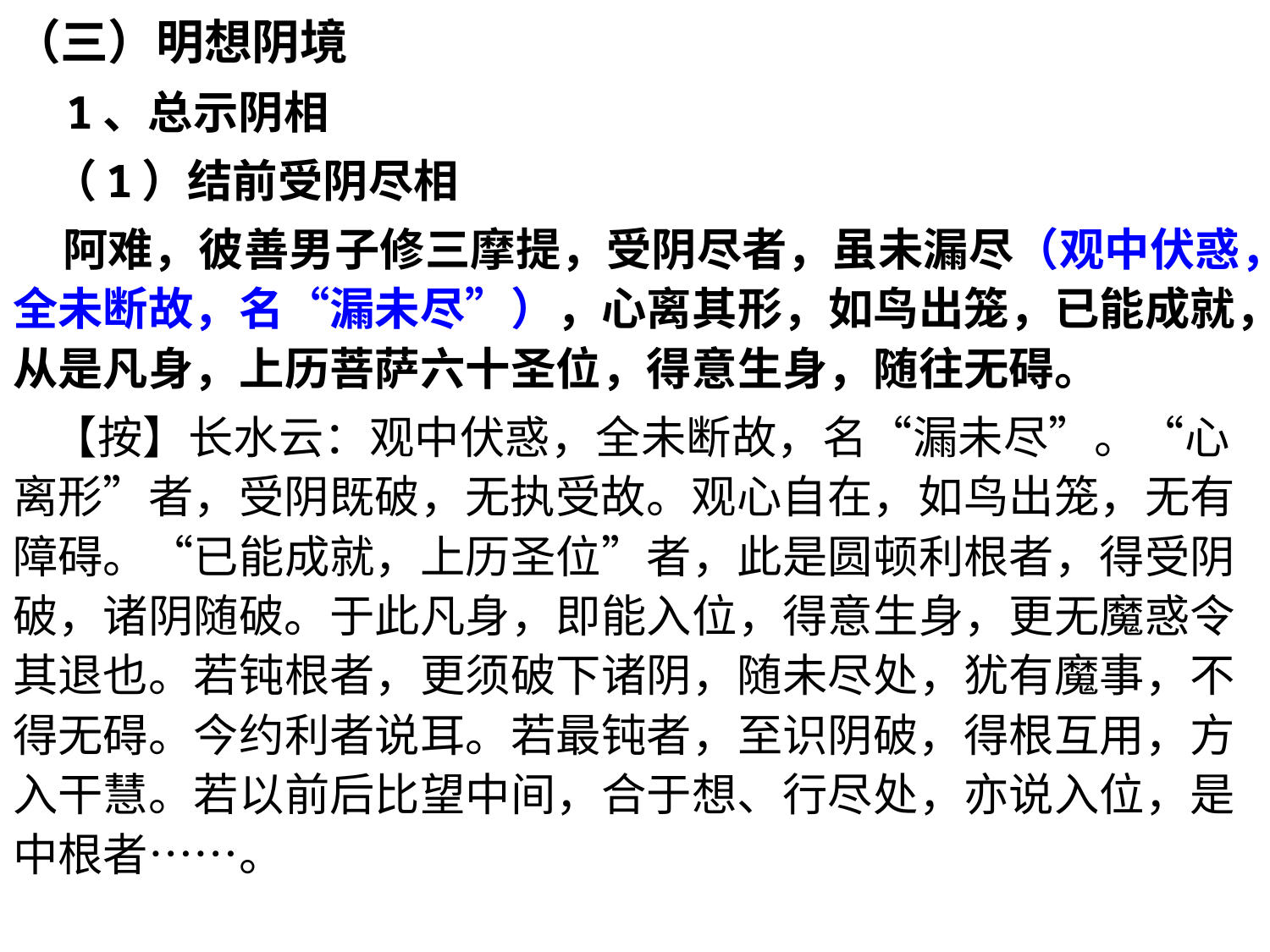

（三）明想阴境
  1、总示阴相
   （1）结前受阴尽相
    阿难，彼善男子修三摩提，受阴尽者，虽未漏尽（观中伏惑，全未断故，名“漏未尽”），心离其形，如鸟出笼，已能成就，从是凡身，上历菩萨六十圣位，得意生身，随往无碍。
   【按】长水云：观中伏惑，全未断故，名“漏未尽”。“心离形”者，受阴既破，无执受故。观心自在，如鸟出笼，无有障碍。“已能成就，上历圣位”者，此是圆顿利根者，得受阴破，诸阴随破。于此凡身，即能入位，得意生身，更无魔惑令其退也。若钝根者，更须破下诸阴，随未尽处，犹有魔事，不得无碍。今约利者说耳。若最钝者，至识阴破，得根互用，方入干慧。若以前后比望中间，合于想、行尽处，亦说入位，是中根者……。